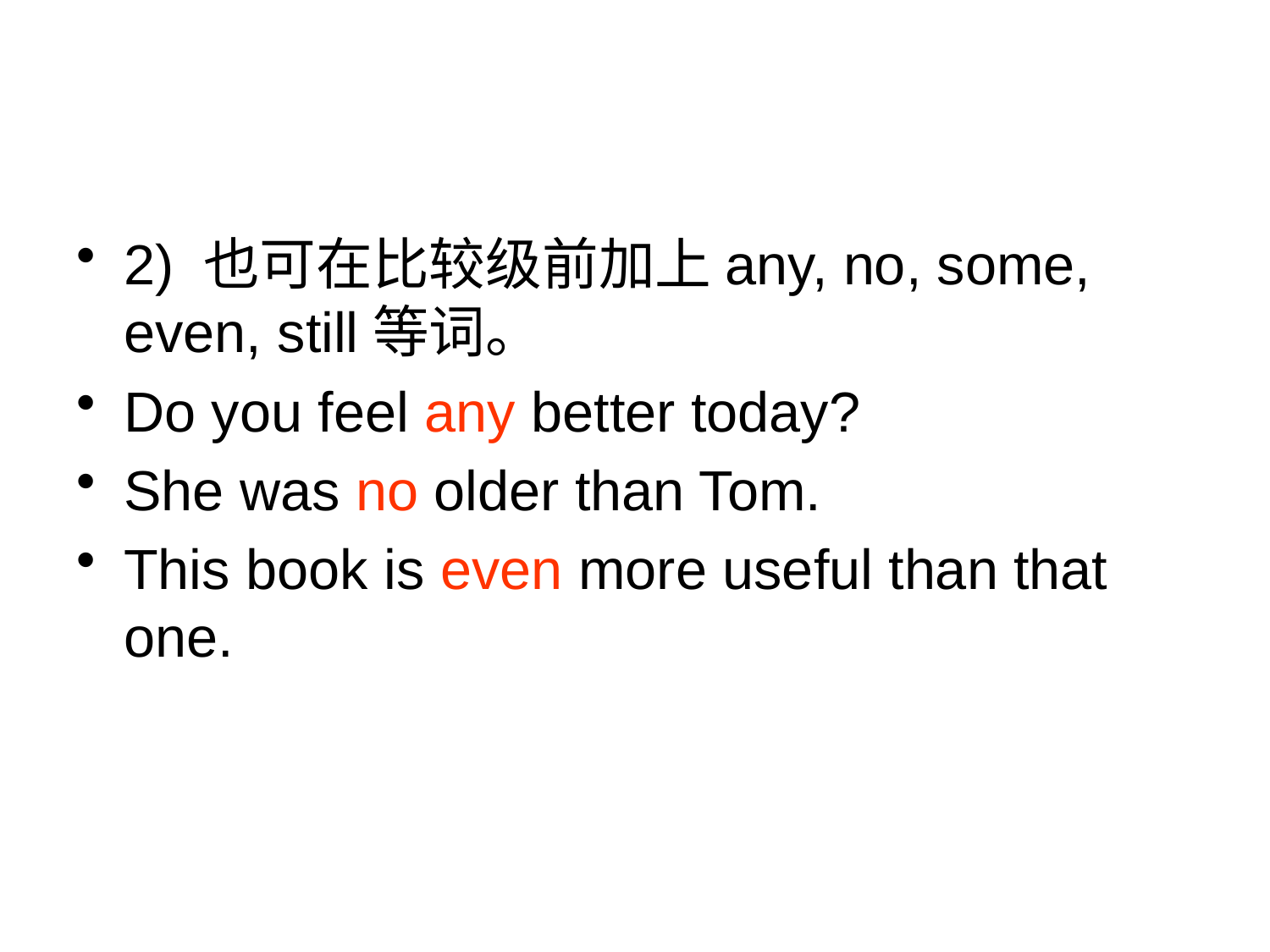

#
2) 也可在比较级前加上any, no, some, even, still等词。
Do you feel any better today?
She was no older than Tom.
This book is even more useful than that one.